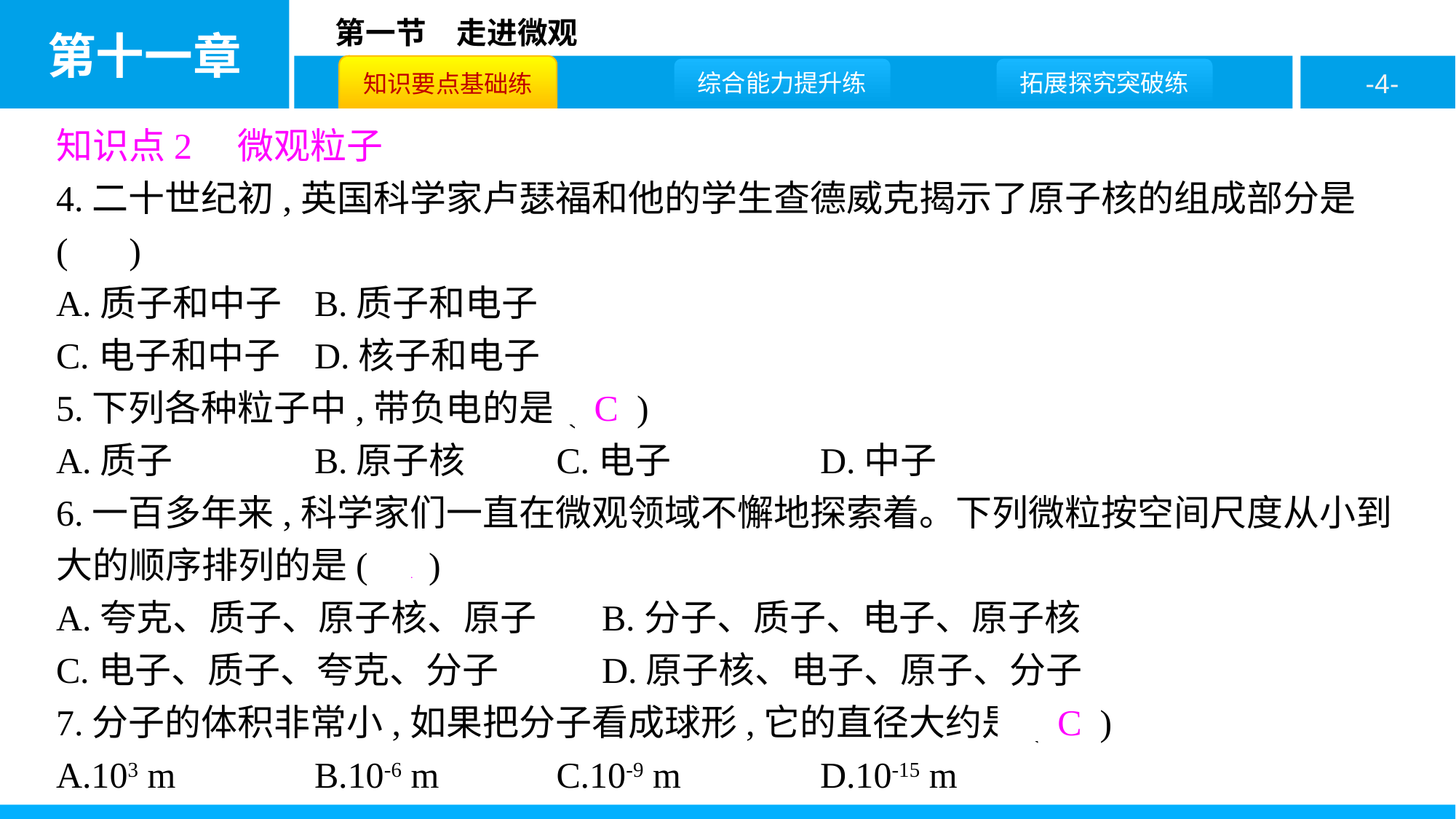

知识点2　微观粒子
4.二十世纪初,英国科学家卢瑟福和他的学生查德威克揭示了原子核的组成部分是(  A  )
A.质子和中子	B.质子和电子
C.电子和中子	D.核子和电子
5.下列各种粒子中,带负电的是(  C  )
A.质子		B.原子核	C.电子		D.中子
6.一百多年来,科学家们一直在微观领域不懈地探索着。下列微粒按空间尺度从小到大的顺序排列的是(  A  )
A.夸克、质子、原子核、原子		B.分子、质子、电子、原子核
C.电子、质子、夸克、分子		D.原子核、电子、原子、分子
7.分子的体积非常小,如果把分子看成球形,它的直径大约是(  C  )
A.103 m		B.10-6 m	C.10-9 m		D.10-15 m